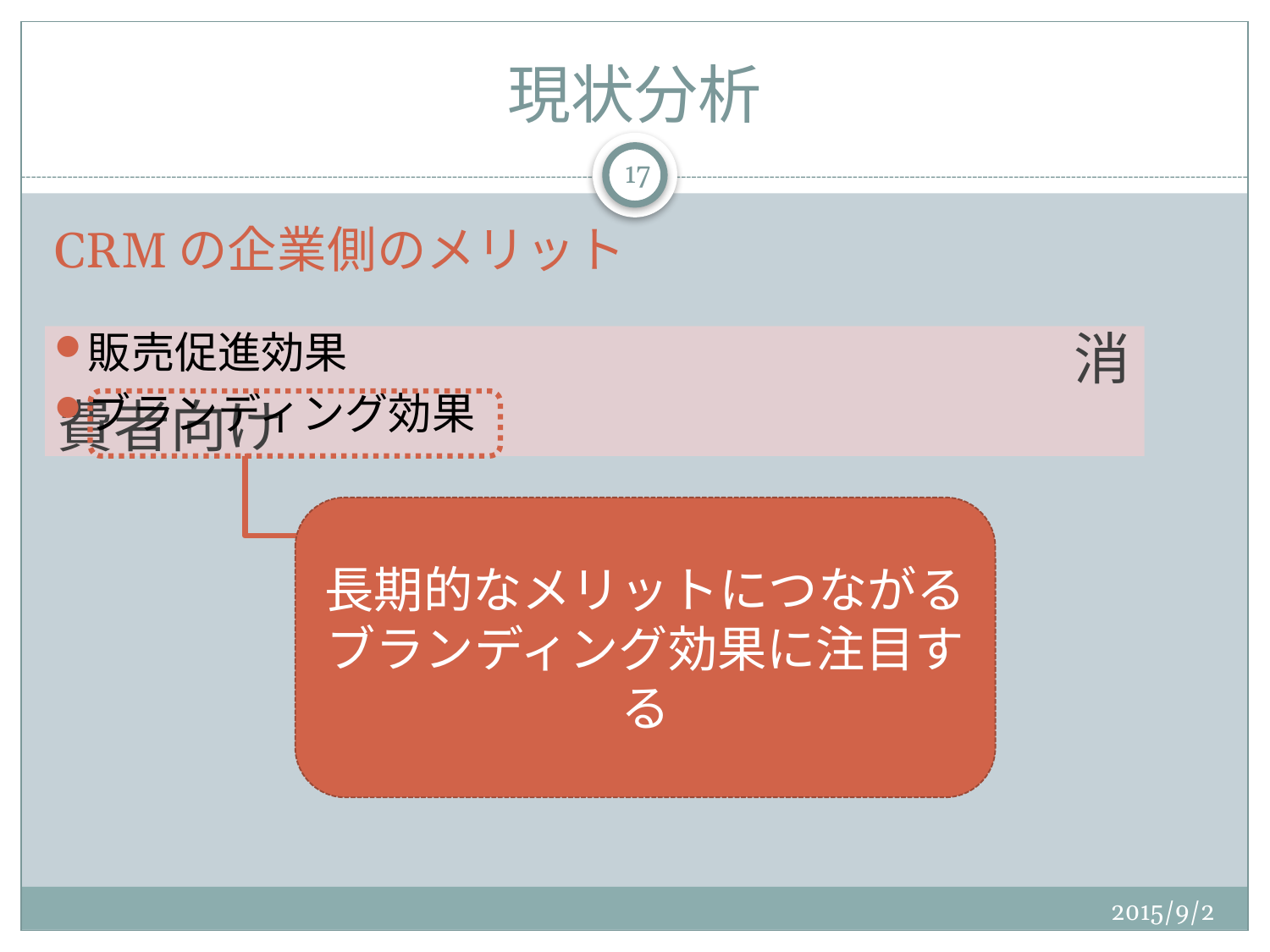

# 現状分析
17
CRMの企業側のメリット

販売促進効果
ブランディング効果
　　　　　　　　　　　　　　　　　　消費者向け

長期的なメリットにつながる
ブランディング効果に注目する
2015/9/2